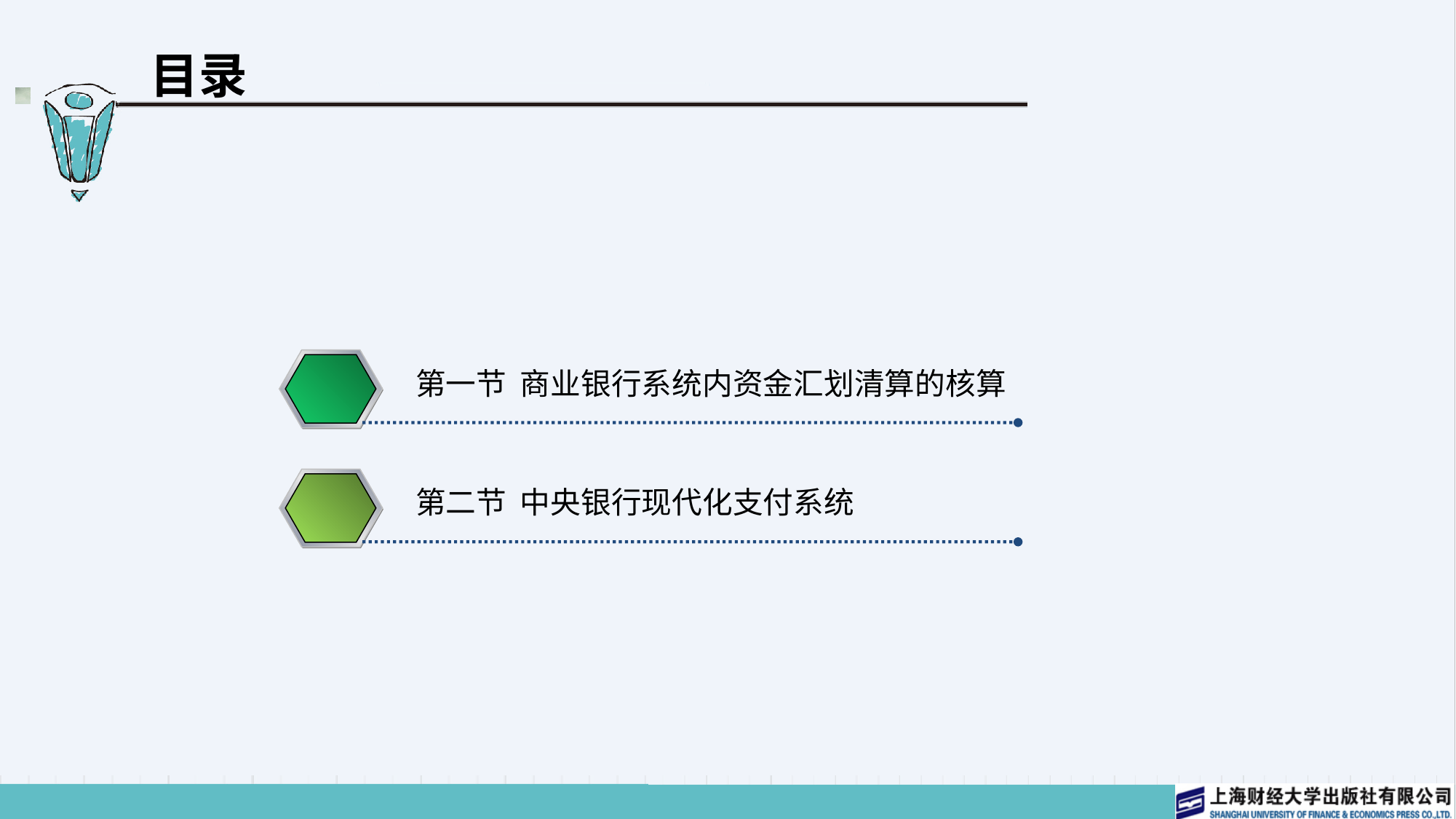

# 目录

第一节  商业银行系统内资金汇划清算的核算

第二节  中央银行现代化支付系统